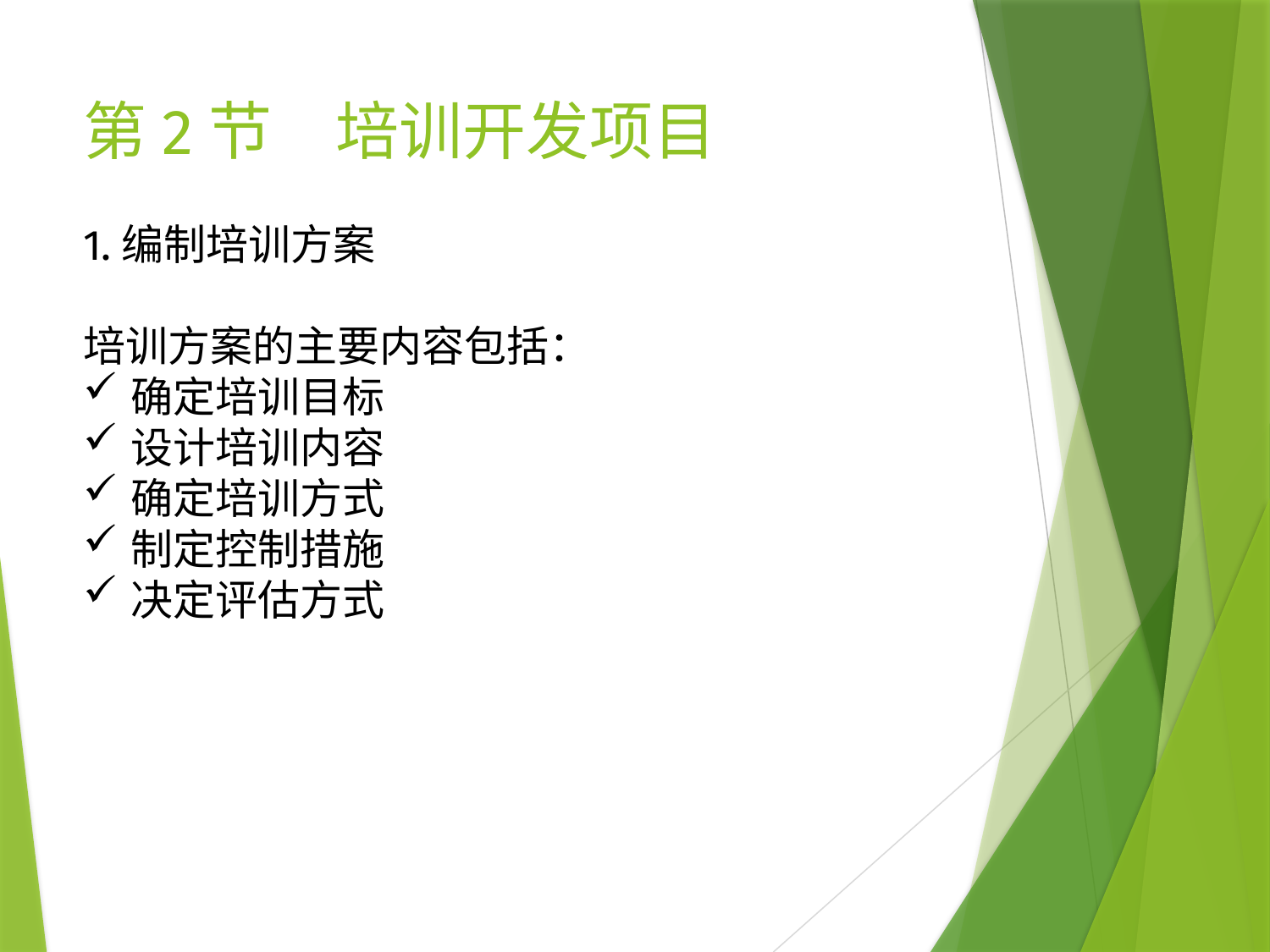

# 第2节　培训开发项目
1.编制培训方案

培训方案的主要内容包括：
确定培训目标
设计培训内容
确定培训方式
制定控制措施
决定评估方式